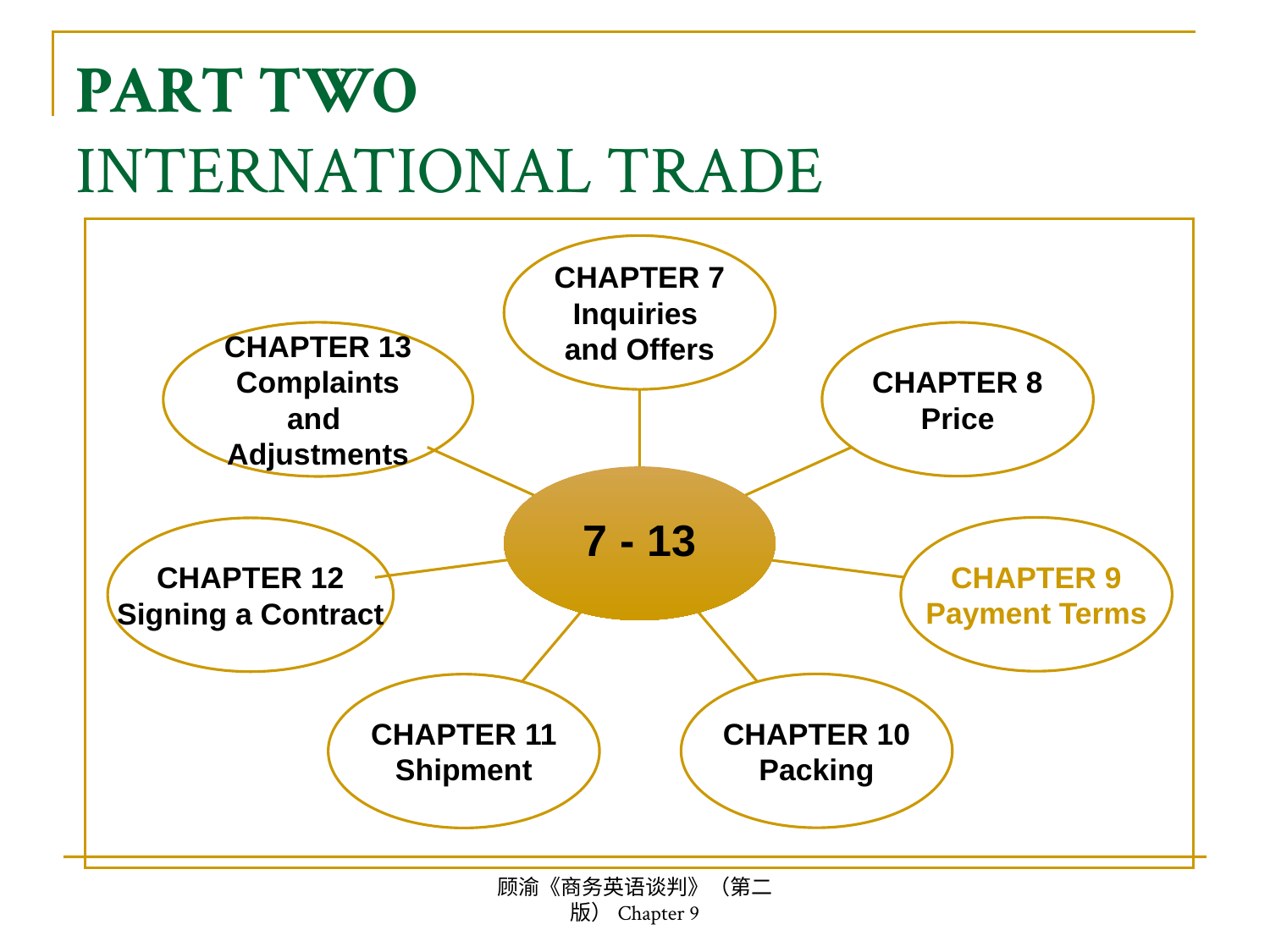

# PART TWO INTERNATIONAL TRADE

CHAPTER 7
Inquiries
and Offers
CHAPTER 13
Complaints
and
Adjustments
CHAPTER 8
Price

7 - 13
CHAPTER 9
Payment Terms
CHAPTER 12
Signing a Contract

CHAPTER 10
Packing
CHAPTER 11
Shipment

2
顾渝《商务英语谈判》（第二版）Chapter 9